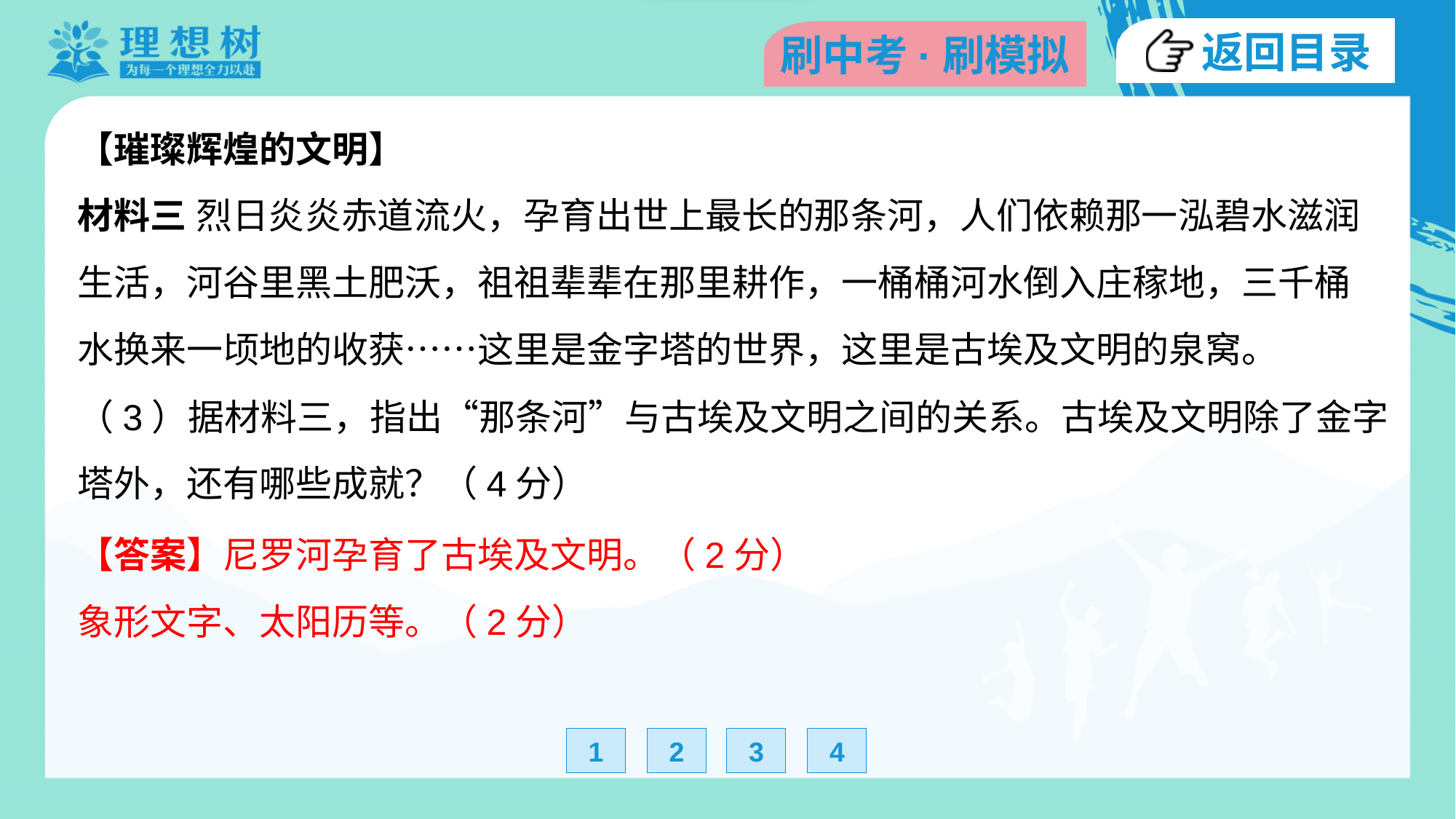

【璀璨辉煌的文明】
材料三 烈日炎炎赤道流火，孕育出世上最长的那条河，人们依赖那一泓碧水滋润
生活，河谷里黑土肥沃，祖祖辈辈在那里耕作，一桶桶河水倒入庄稼地，三千桶
水换来一顷地的收获……这里是金字塔的世界，这里是古埃及文明的泉窝。
（3）据材料三，指出“那条河”与古埃及文明之间的关系。古埃及文明除了金字
塔外，还有哪些成就？（4分）
【答案】尼罗河孕育了古埃及文明。（2分）
象形文字、太阳历等。（2分）